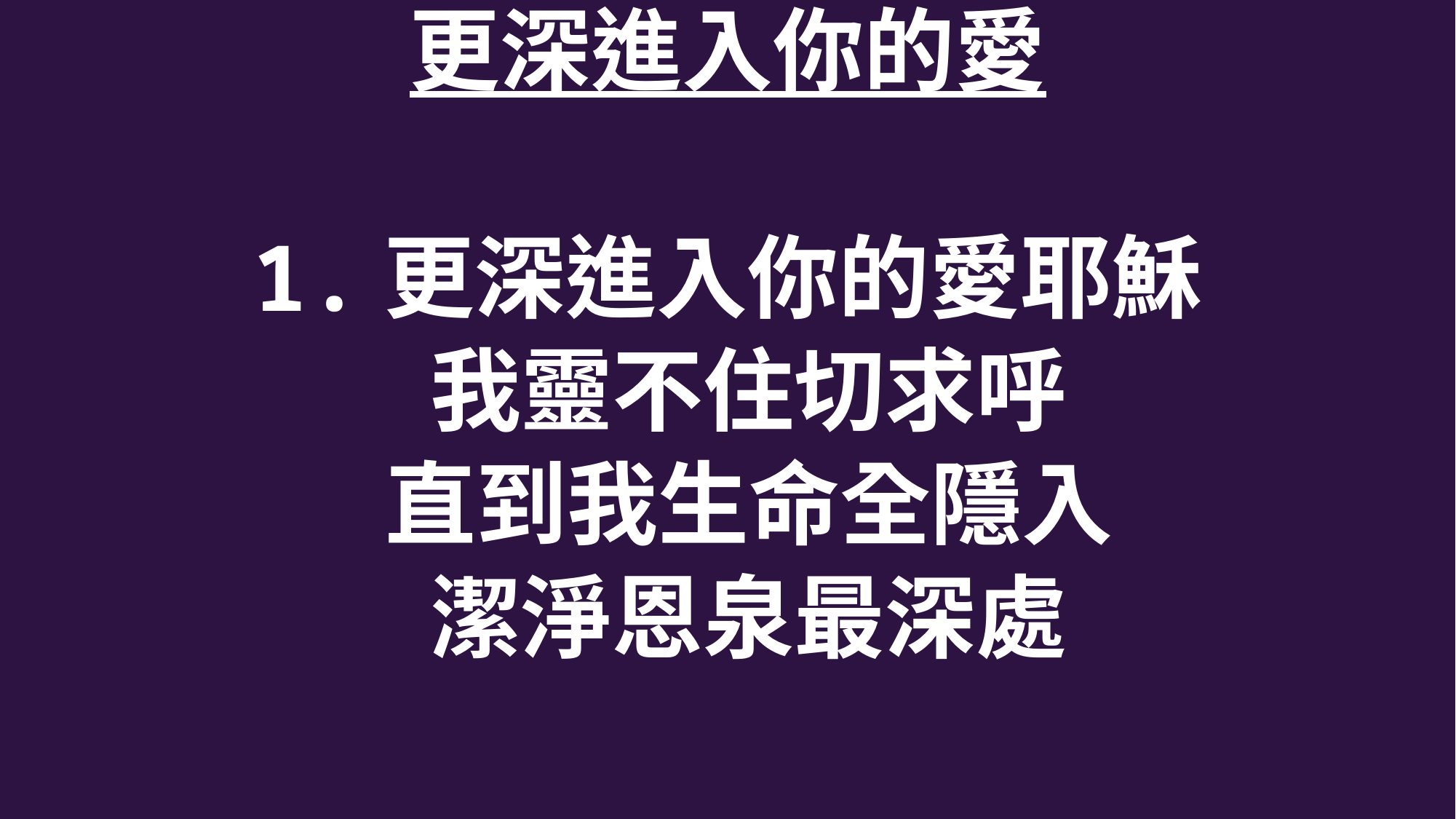

更深進入你的愛

1.更深進入你的愛耶穌
 我靈不住切求呼
 直到我生命全隱入
 潔淨恩泉最深處